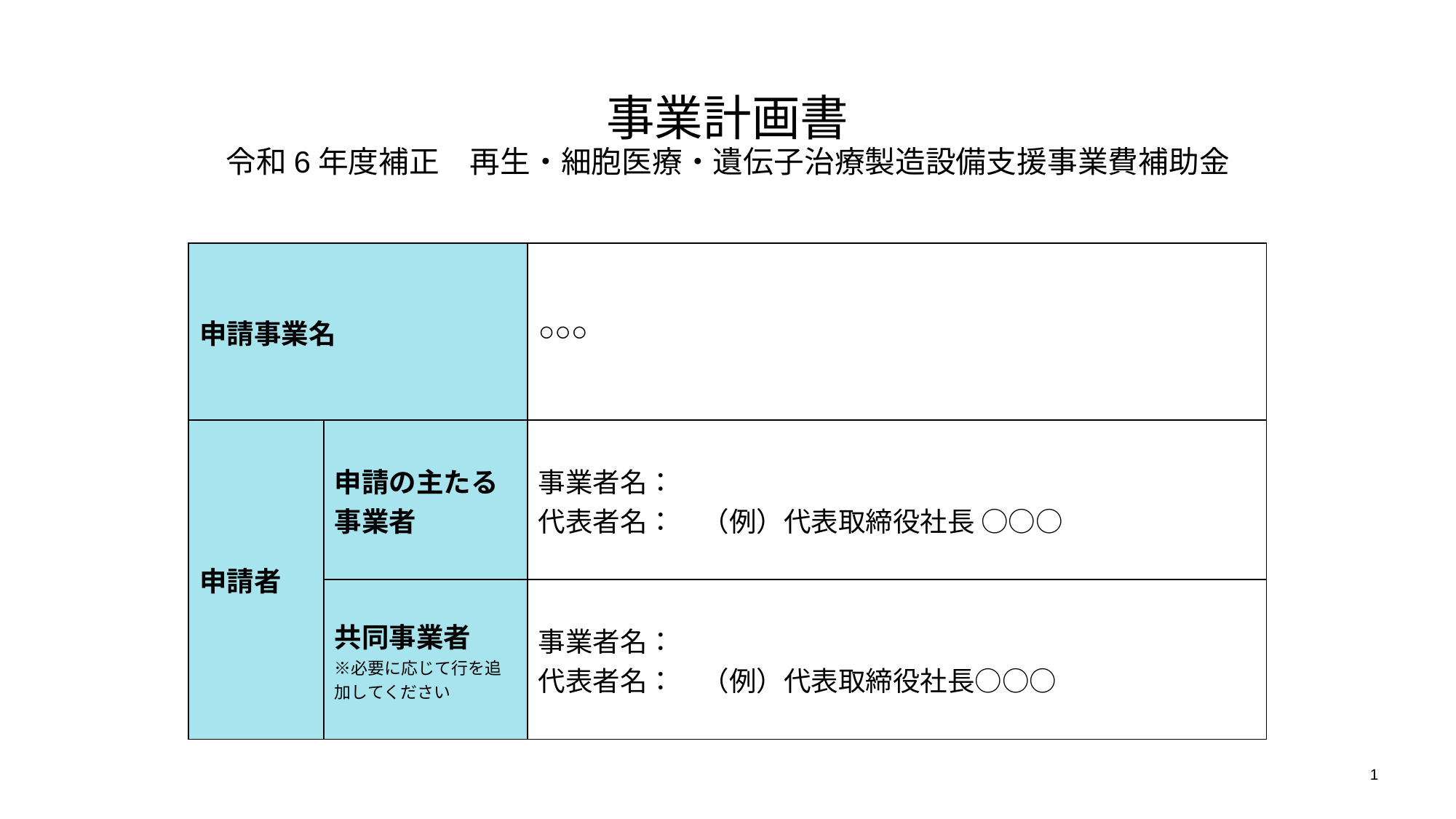

事業計画書
令和6年度補正　再生・細胞医療・遺伝子治療製造設備支援事業費補助金
| 申請事業名 |  | ○○○ |
| --- | --- | --- |
| 申請者 | 申請の主たる 事業者 | 事業者名： 代表者名：　（例）代表取締役社長 ○○○ |
|  | 共同事業者 ※必要に応じて行を追加してください | 事業者名： 代表者名：　（例）代表取締役社長○○○ |